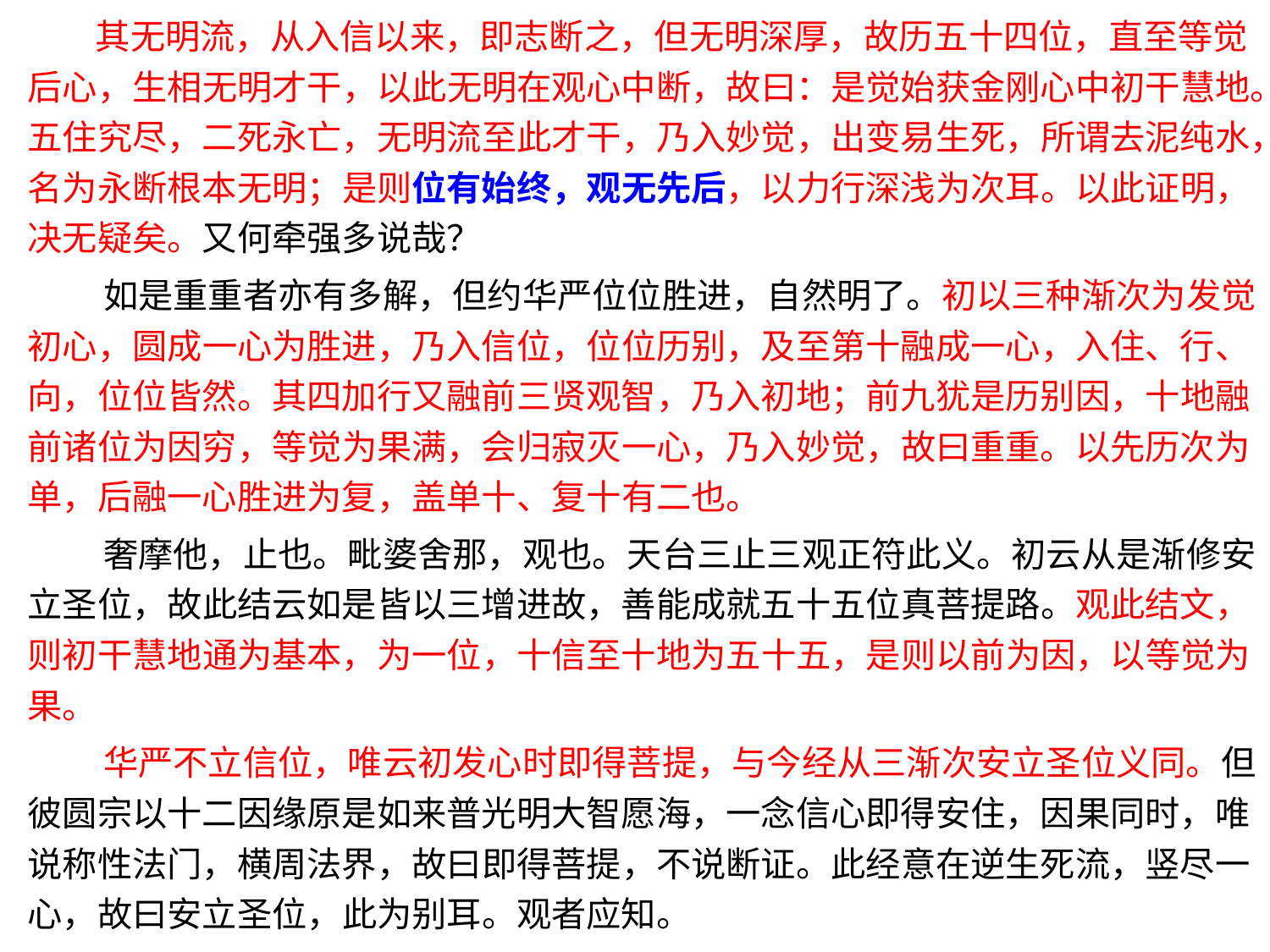

其无明流，从入信以来，即志断之，但无明深厚，故历五十四位，直至等觉后心，生相无明才干，以此无明在观心中断，故曰：是觉始获金刚心中初干慧地。五住究尽，二死永亡，无明流至此才干，乃入妙觉，出变易生死，所谓去泥纯水，名为永断根本无明；是则位有始终，观无先后，以力行深浅为次耳。以此证明，决无疑矣。又何牵强多说哉？
         如是重重者亦有多解，但约华严位位胜进，自然明了。初以三种渐次为发觉初心，圆成一心为胜进，乃入信位，位位历别，及至第十融成一心，入住、行、向，位位皆然。其四加行又融前三贤观智，乃入初地；前九犹是历别因，十地融前诸位为因穷，等觉为果满，会归寂灭一心，乃入妙觉，故曰重重。以先历次为单，后融一心胜进为复，盖单十、复十有二也。
         奢摩他，止也。毗婆舍那，观也。天台三止三观正符此义。初云从是渐修安立圣位，故此结云如是皆以三增进故，善能成就五十五位真菩提路。观此结文，则初干慧地通为基本，为一位，十信至十地为五十五，是则以前为因，以等觉为果。
         华严不立信位，唯云初发心时即得菩提，与今经从三渐次安立圣位义同。但彼圆宗以十二因缘原是如来普光明大智愿海，一念信心即得安住，因果同时，唯说称性法门，横周法界，故曰即得菩提，不说断证。此经意在逆生死流，竖尽一心，故曰安立圣位，此为别耳。观者应知。